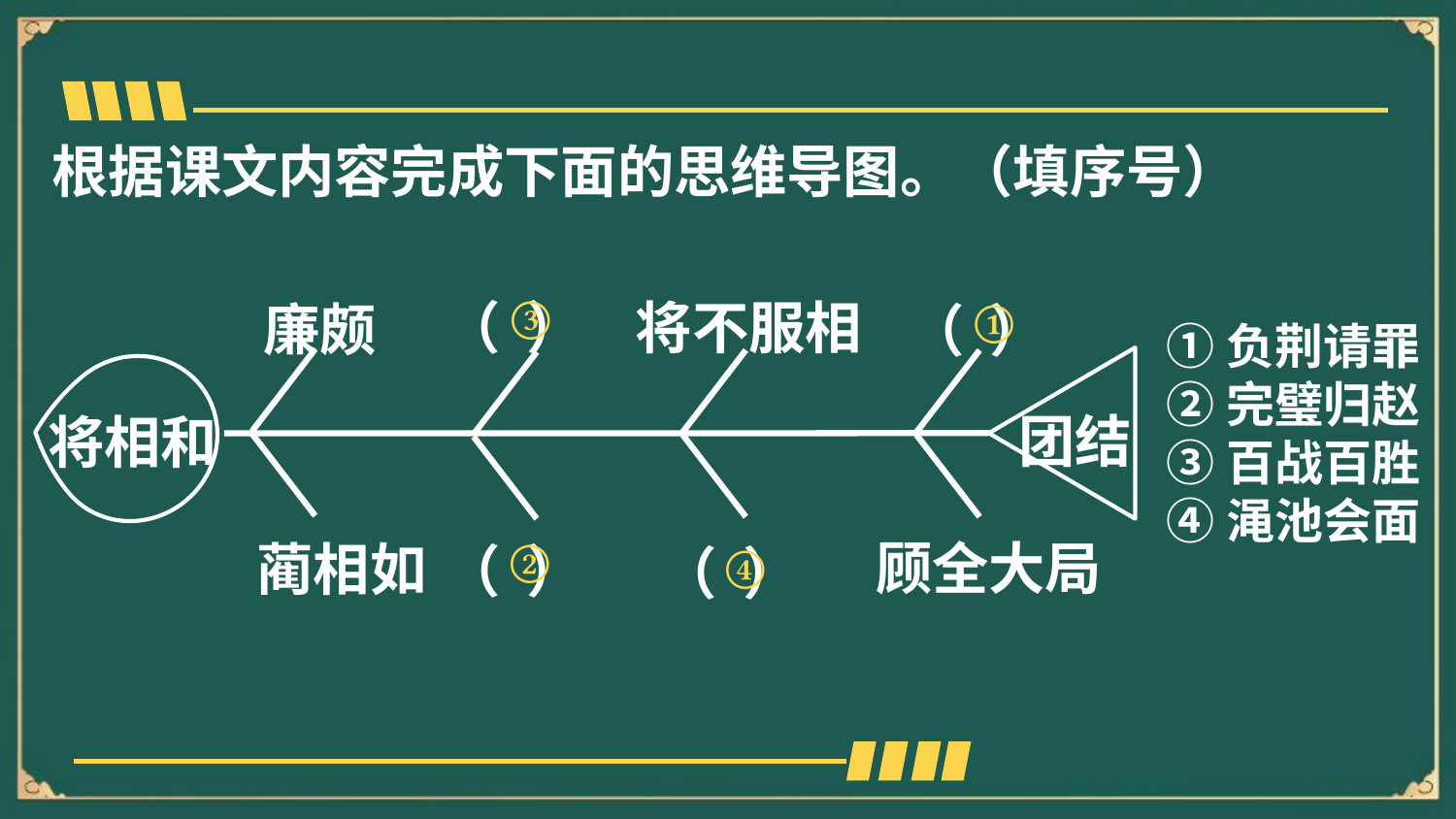

根据课文内容完成下面的思维导图。（填序号）
将不服相
（  ）
廉颇
（  ）
③
①
①负荆请罪
②完璧归赵
③百战百胜
④渑池会面

团结
将相和
顾全大局
蔺相如
（  ）
（  ）
②
④